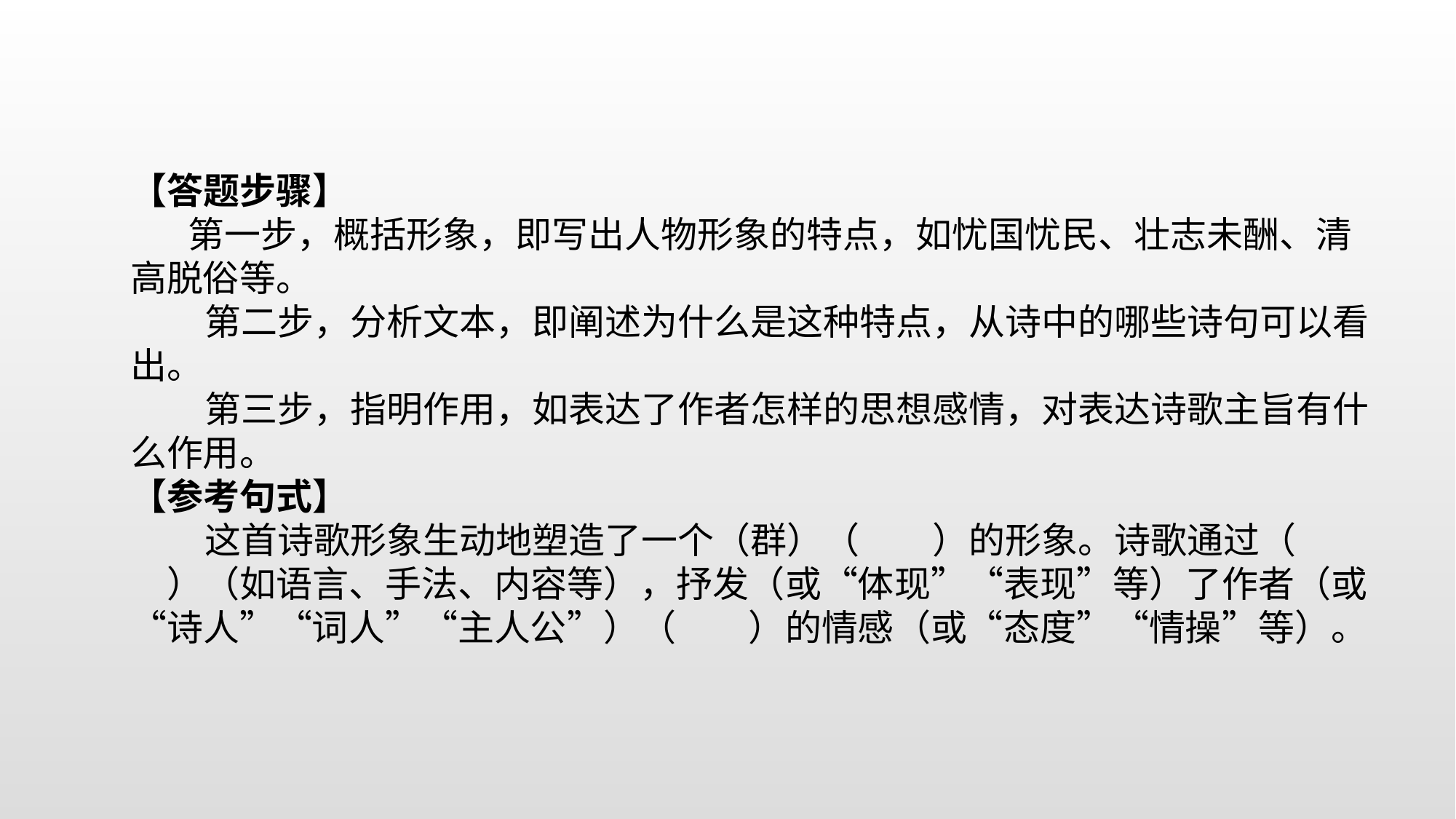

【答题步骤】
      第一步，概括形象，即写出人物形象的特点，如忧国忧民、壮志未酬、清高脱俗等。
        第二步，分析文本，即阐述为什么是这种特点，从诗中的哪些诗句可以看出。
        第三步，指明作用，如表达了作者怎样的思想感情，对表达诗歌主旨有什么作用。
【参考句式】
        这首诗歌形象生动地塑造了一个（群）（　　）的形象。诗歌通过（　　）（如语言、手法、内容等），抒发（或“体现”“表现”等）了作者（或“诗人”“词人”“主人公”）（　　）的情感（或“态度”“情操”等）。